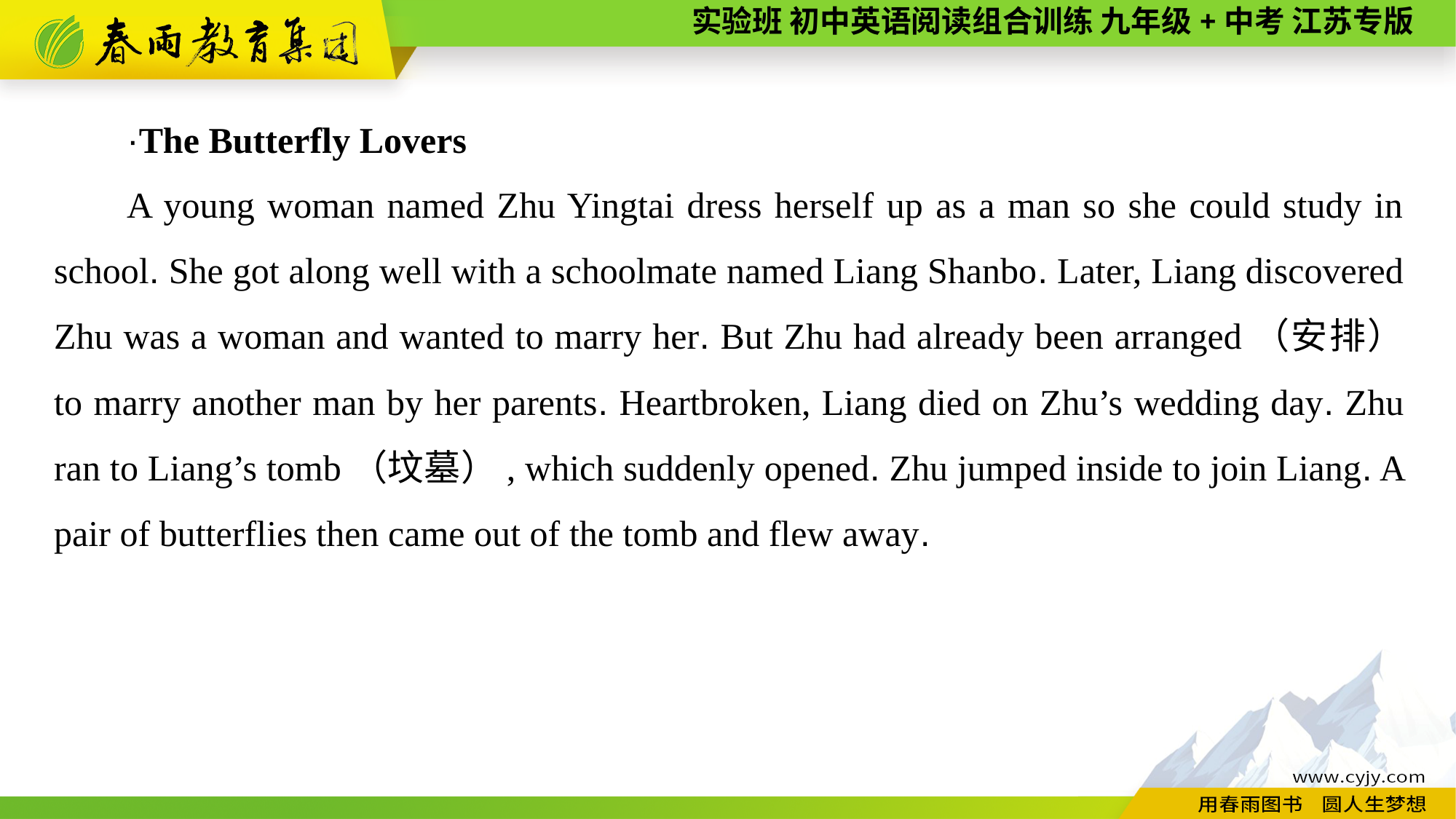

·The Butterfly Lovers
A young woman named Zhu Yingtai dress herself up as a man so she could study in school. She got along well with a schoolmate named Liang Shanbo. Later, Liang discovered Zhu was a woman and wanted to marry her. But Zhu had already been arranged（安排） to marry another man by her parents. Heartbroken, Liang died on Zhu’s wedding day. Zhu ran to Liang’s tomb（坟墓）, which suddenly opened. Zhu jumped inside to join Liang. A pair of butterflies then came out of the tomb and flew away.